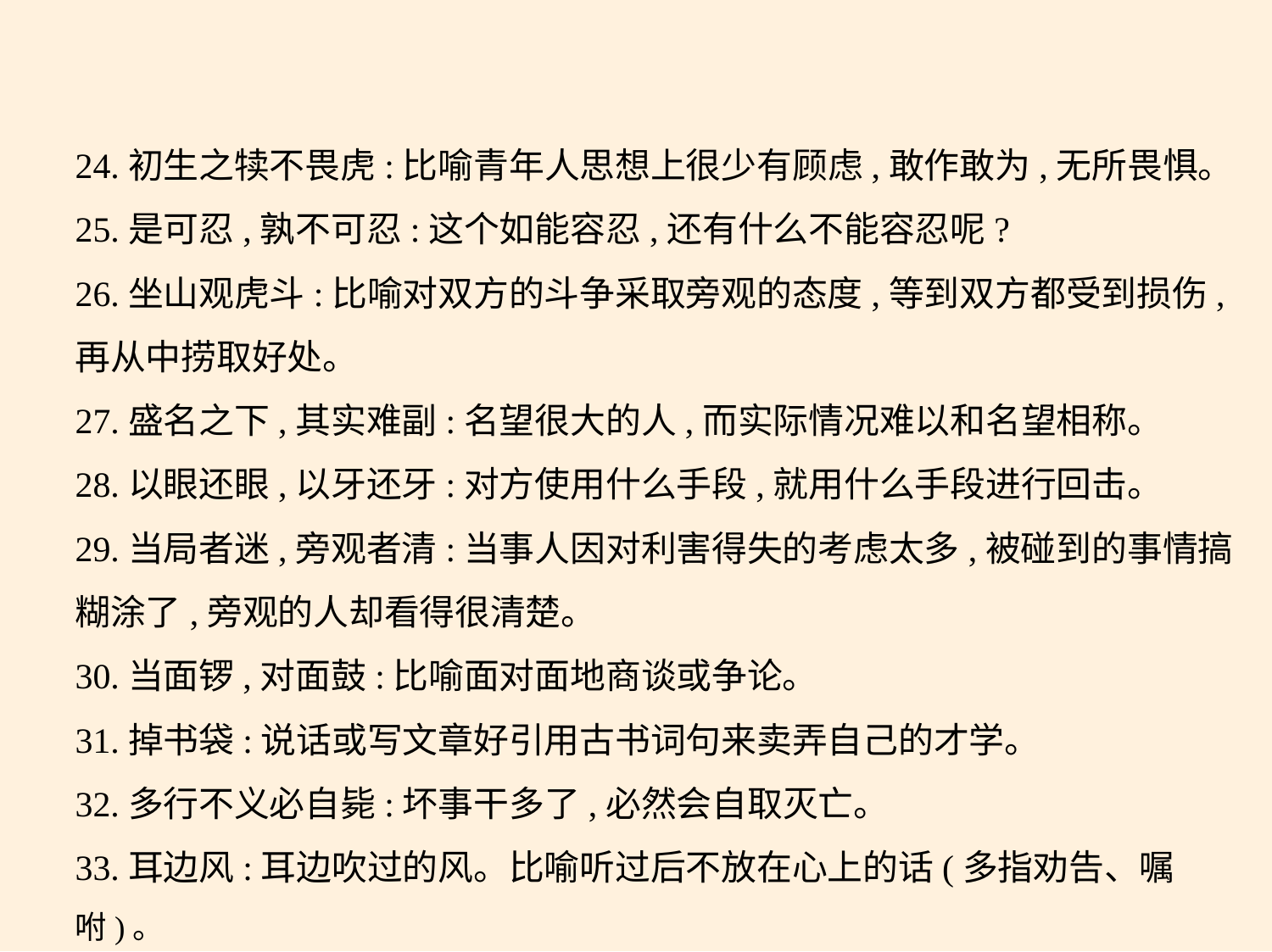

24.初生之犊不畏虎:比喻青年人思想上很少有顾虑,敢作敢为,无所畏惧。
25.是可忍,孰不可忍:这个如能容忍,还有什么不能容忍呢?
26.坐山观虎斗:比喻对双方的斗争采取旁观的态度,等到双方都受到损伤,
再从中捞取好处。
27.盛名之下,其实难副:名望很大的人,而实际情况难以和名望相称。
28.以眼还眼,以牙还牙:对方使用什么手段,就用什么手段进行回击。
29.当局者迷,旁观者清:当事人因对利害得失的考虑太多,被碰到的事情搞
糊涂了,旁观的人却看得很清楚。
30.当面锣,对面鼓:比喻面对面地商谈或争论。
31.掉书袋:说话或写文章好引用古书词句来卖弄自己的才学。
32.多行不义必自毙:坏事干多了,必然会自取灭亡。
33.耳边风:耳边吹过的风。比喻听过后不放在心上的话(多指劝告、嘱咐)。